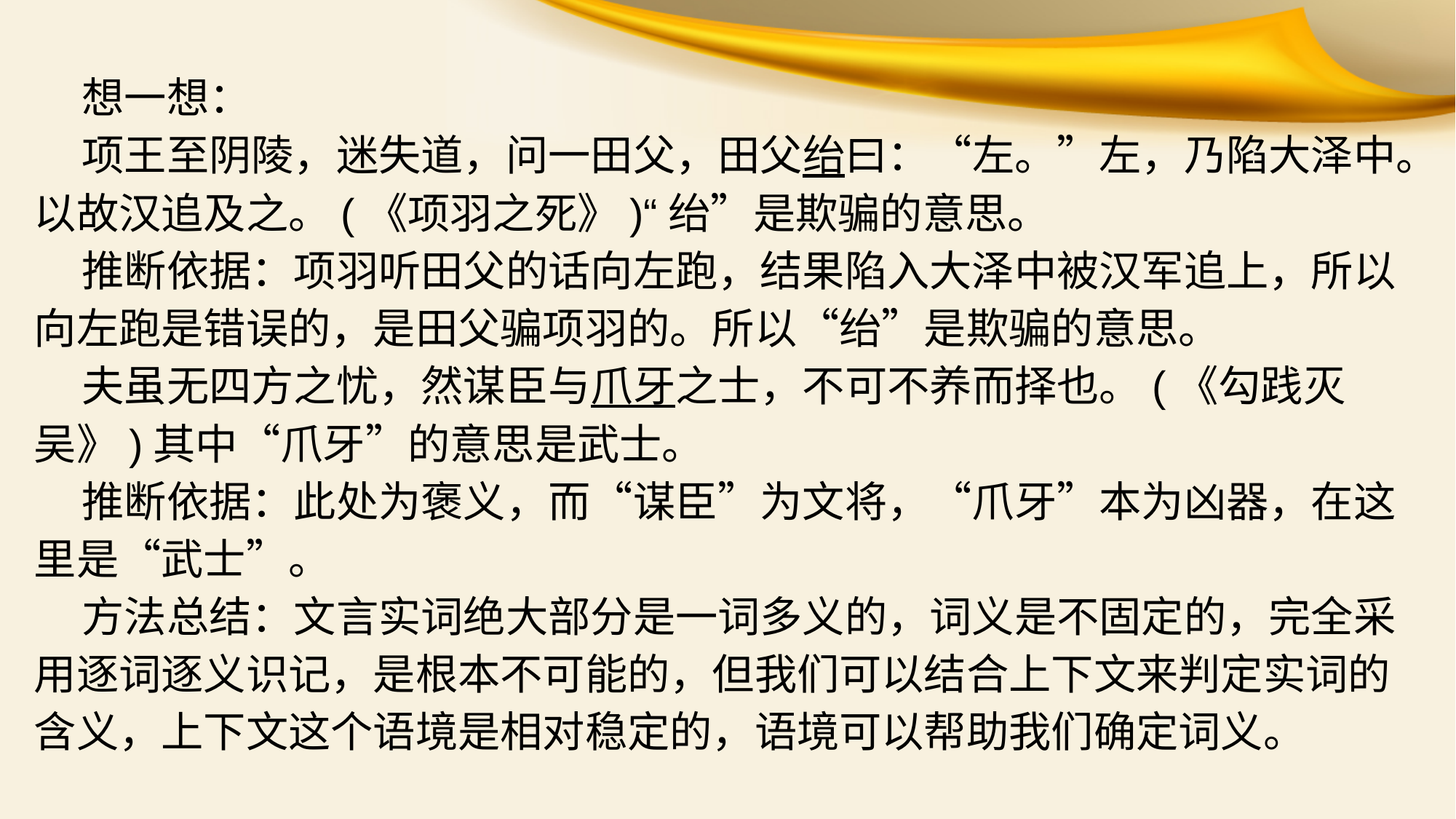

想一想：
    项王至阴陵，迷失道，问一田父，田父绐曰：“左。”左，乃陷大泽中。以故汉追及之。(《项羽之死》)“绐”是欺骗的意思。
    推断依据：项羽听田父的话向左跑，结果陷入大泽中被汉军追上，所以向左跑是错误的，是田父骗项羽的。所以“绐”是欺骗的意思。
    夫虽无四方之忧，然谋臣与爪牙之士，不可不养而择也。(《勾践灭吴》)其中“爪牙”的意思是武士。
    推断依据：此处为褒义，而“谋臣”为文将，“爪牙”本为凶器，在这里是“武士”。
    方法总结：文言实词绝大部分是一词多义的，词义是不固定的，完全采用逐词逐义识记，是根本不可能的，但我们可以结合上下文来判定实词的含义，上下文这个语境是相对稳定的，语境可以帮助我们确定词义。